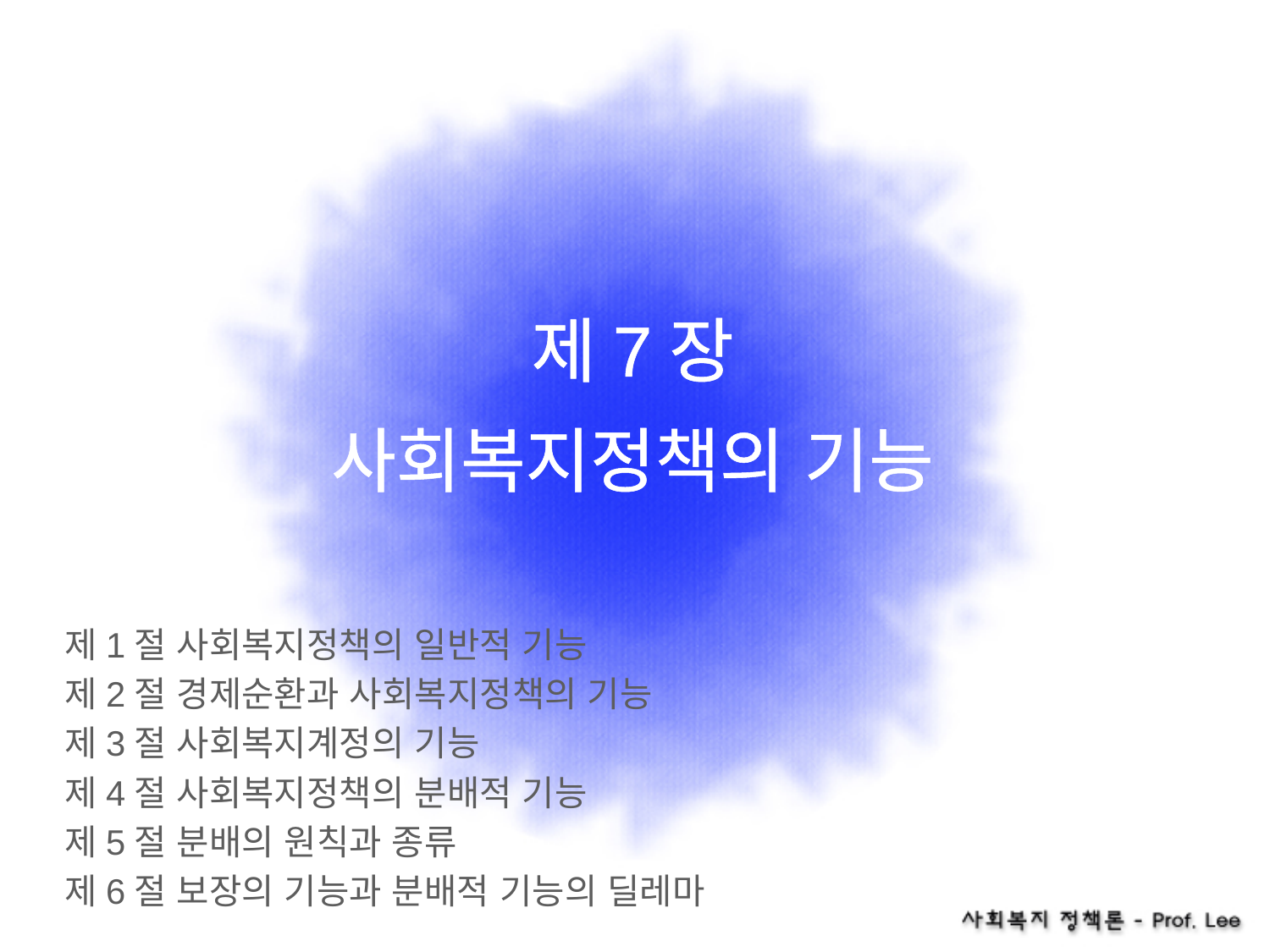

# 제7장 사회복지정책의 기능
제1절 사회복지정책의 일반적 기능
제2절 경제순환과 사회복지정책의 기능
제3절 사회복지계정의 기능
제4절 사회복지정책의 분배적 기능
제5절 분배의 원칙과 종류
제6절 보장의 기능과 분배적 기능의 딜레마